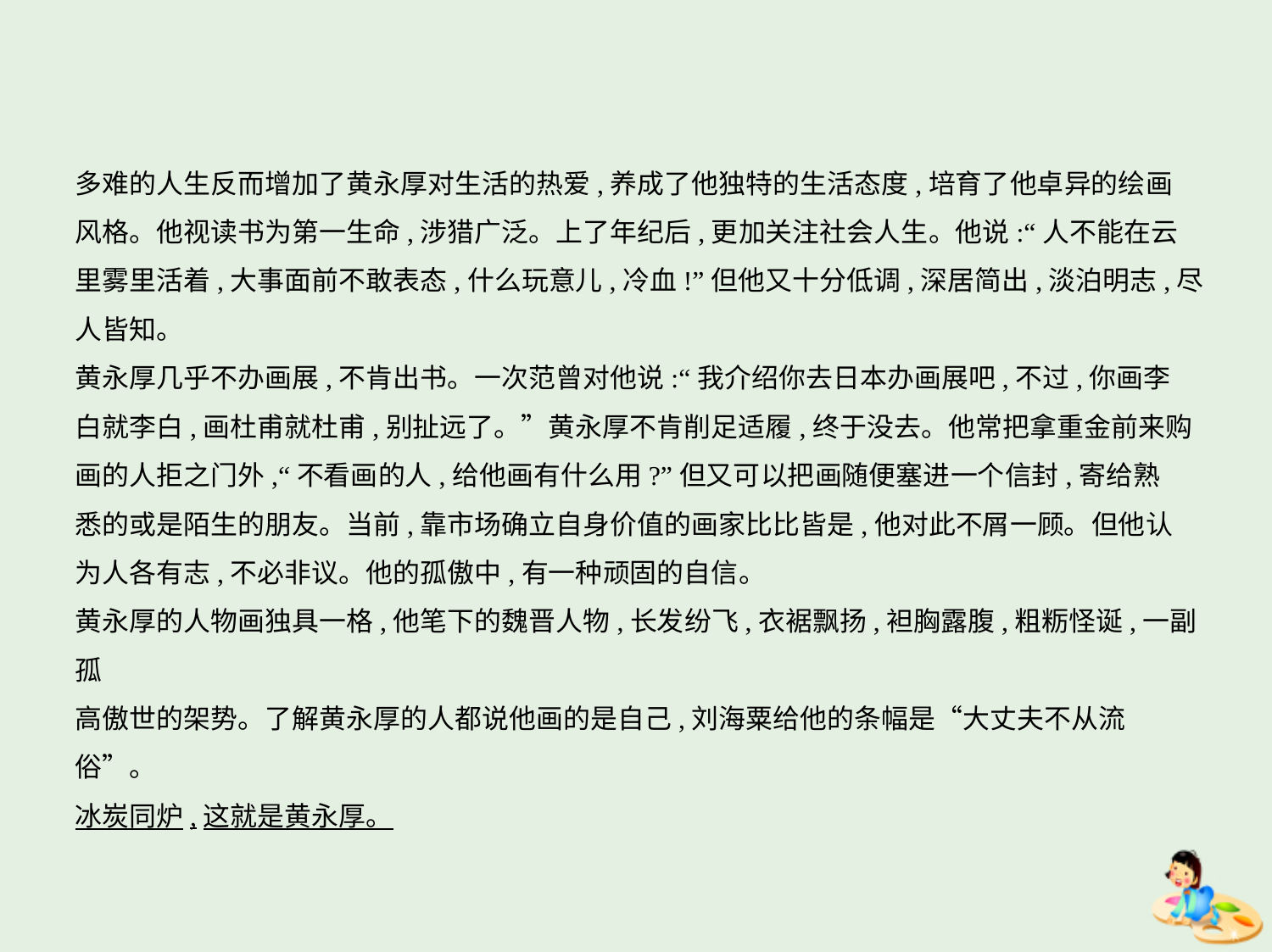

多难的人生反而增加了黄永厚对生活的热爱,养成了他独特的生活态度,培育了他卓异的绘画
风格。他视读书为第一生命,涉猎广泛。上了年纪后,更加关注社会人生。他说:“人不能在云
里雾里活着,大事面前不敢表态,什么玩意儿,冷血!”但他又十分低调,深居简出,淡泊明志,尽
人皆知。
黄永厚几乎不办画展,不肯出书。一次范曾对他说:“我介绍你去日本办画展吧,不过,你画李
白就李白,画杜甫就杜甫,别扯远了。”黄永厚不肯削足适履,终于没去。他常把拿重金前来购
画的人拒之门外,“不看画的人,给他画有什么用?”但又可以把画随便塞进一个信封,寄给熟
悉的或是陌生的朋友。当前,靠市场确立自身价值的画家比比皆是,他对此不屑一顾。但他认
为人各有志,不必非议。他的孤傲中,有一种顽固的自信。
黄永厚的人物画独具一格,他笔下的魏晋人物,长发纷飞,衣裾飘扬,袒胸露腹,粗粝怪诞,一副孤
高傲世的架势。了解黄永厚的人都说他画的是自己,刘海粟给他的条幅是“大丈夫不从流
俗”。
冰炭同炉,这就是黄永厚。